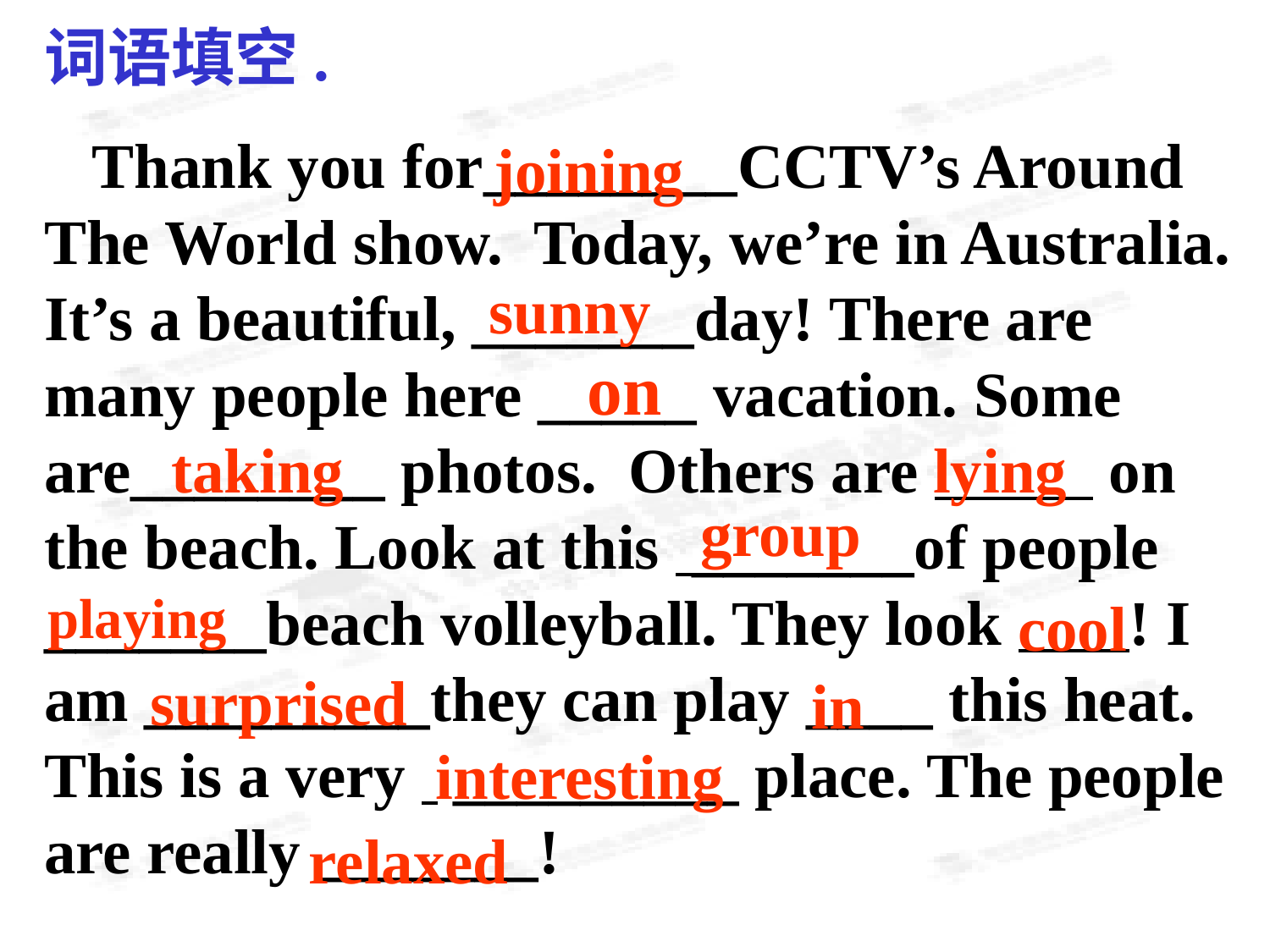

词语填空.
   Thank you for________CCTV’s Around The World show.  Today, we’re in Australia. It’s a beautiful, _______day! There are many people here _____ vacation. Some are________ photos.  Others are            on the beach. Look at this  _______of people _______beach volleyball. They look        ! I am _________they can play ____ this heat. This is a very   _________ place. The people are really _______!

 joining
sunny
 on
taking
lying
group
 playing
cool
surprised
 in
interesting
relaxed